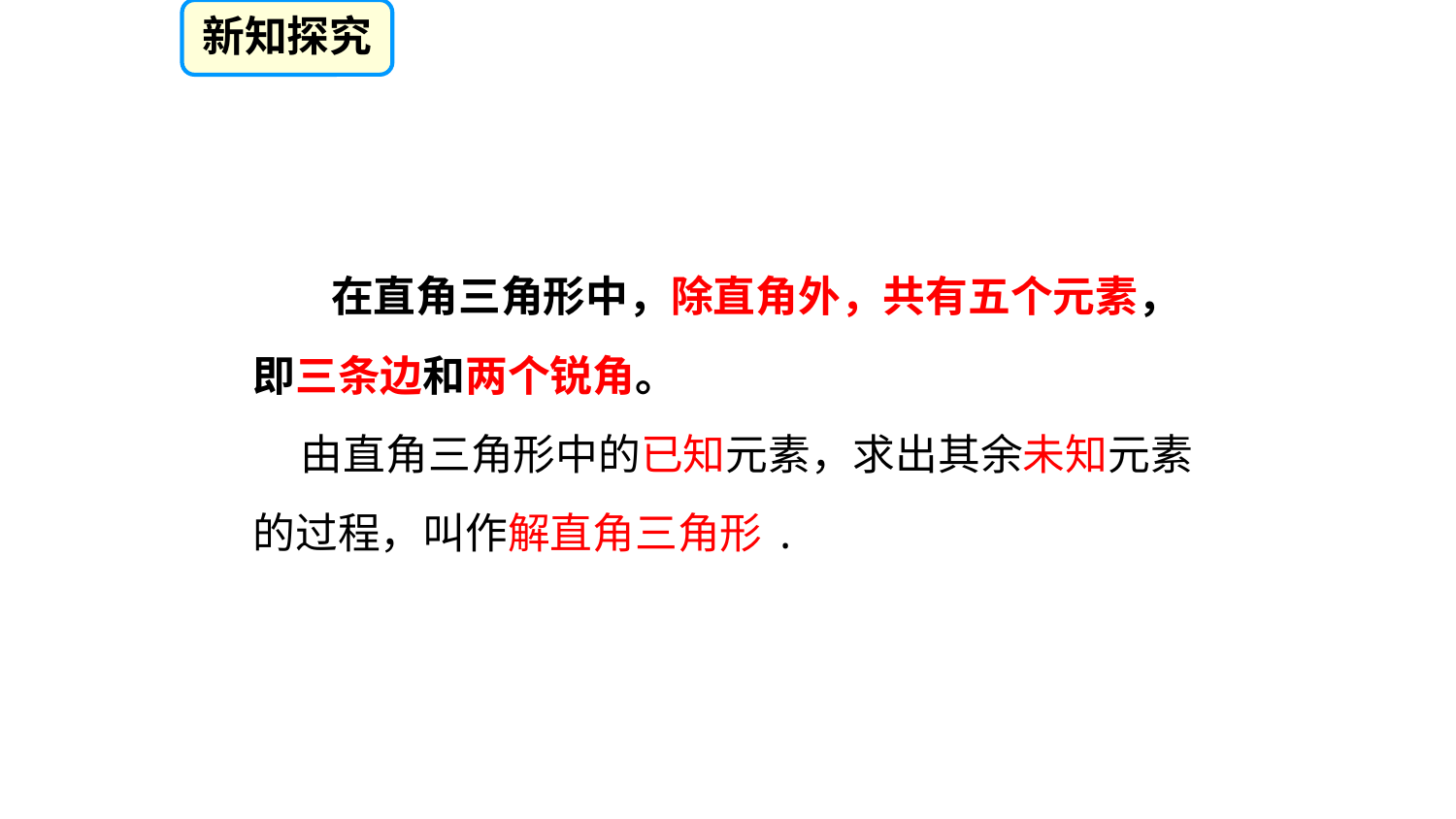

新知探究
       在直角三角形中，除直角外，共有五个元素，即三条边和两个锐角。
    由直角三角形中的已知元素，求出其余未知元素的过程，叫作解直角三角形.